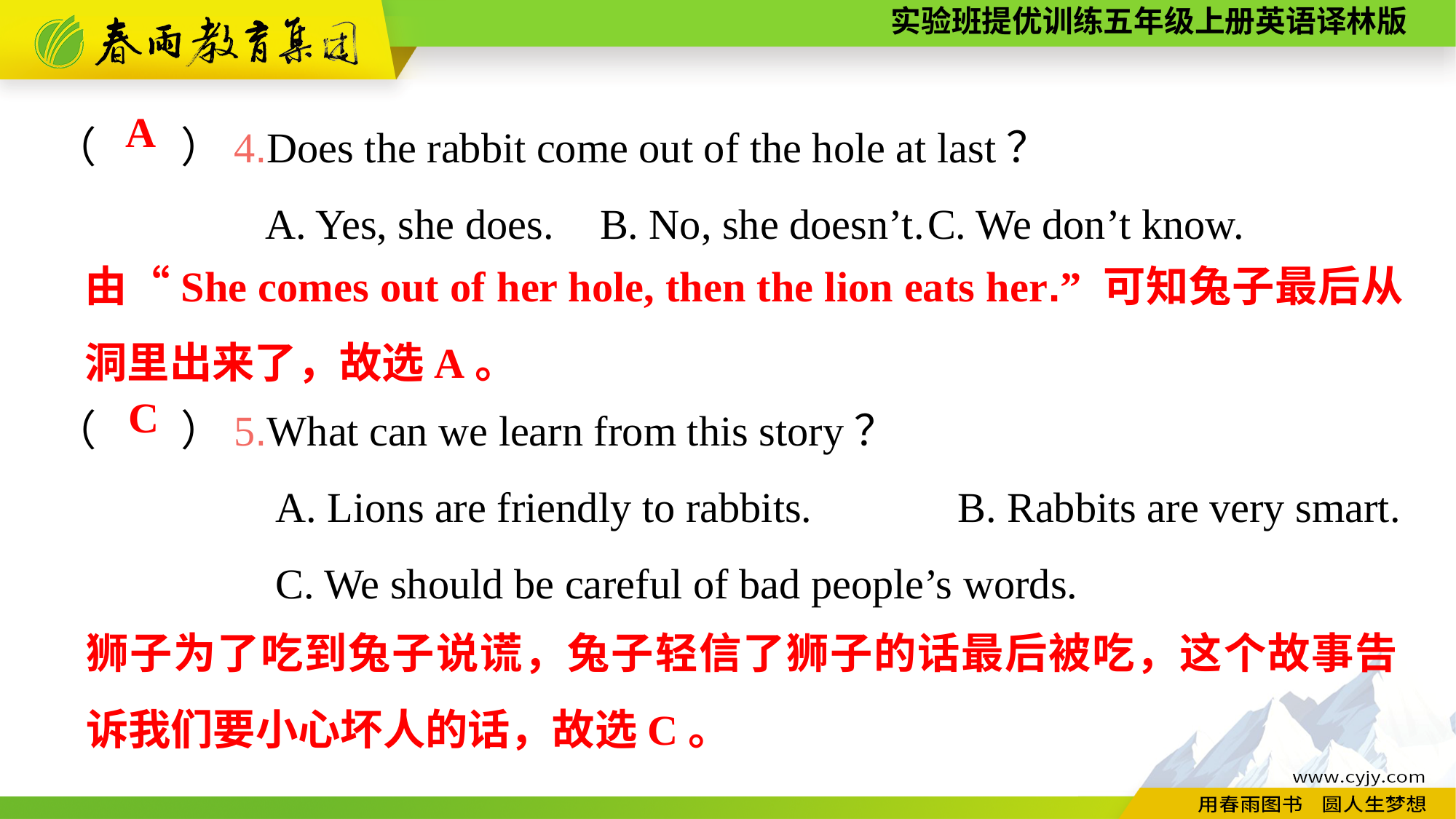

（　　）4.Does the rabbit come out of the hole at last？
                    A. Yes, she does.	B. No, she doesn’t.	C. We don’t know.

（　　）5.What can we learn from this story？
                     A. Lions are friendly to rabbits.                                B. Rabbits are very smart.
                     C. We should be careful of bad people’s words.
A
由“She comes out of her hole, then the lion eats her.” 可知兔子最后从洞里出来了，故选A。
C
狮子为了吃到兔子说谎，兔子轻信了狮子的话最后被吃，这个故事告诉我们要小心坏人的话，故选C。